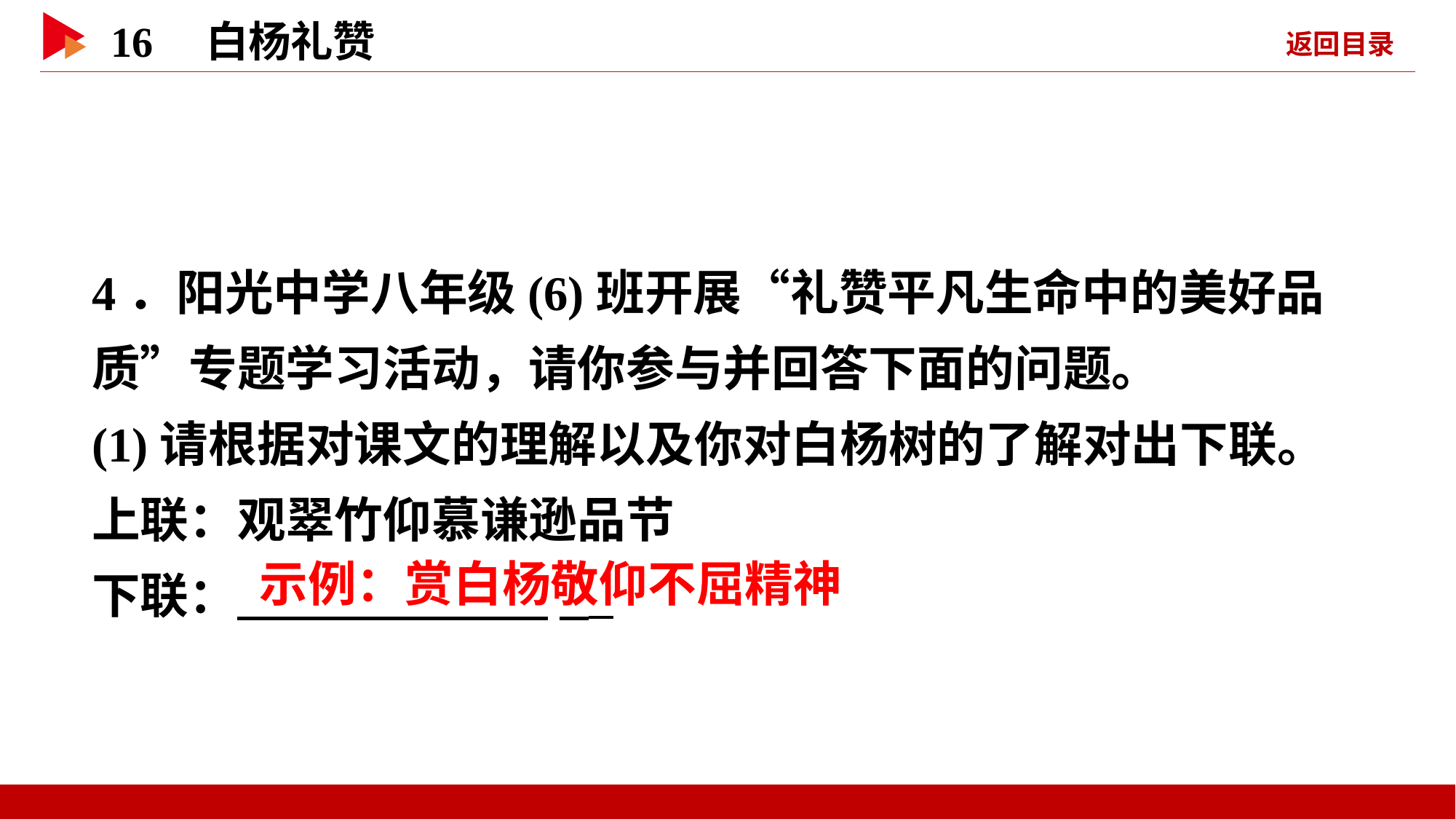

4．阳光中学八年级(6)班开展“礼赞平凡生命中的美好品质”专题学习活动，请你参与并回答下面的问题。
(1)请根据对课文的理解以及你对白杨树的了解对出下联。
上联：观翠竹仰慕谦逊品节
下联：                            _
 示例：赏白杨敬仰不屈精神